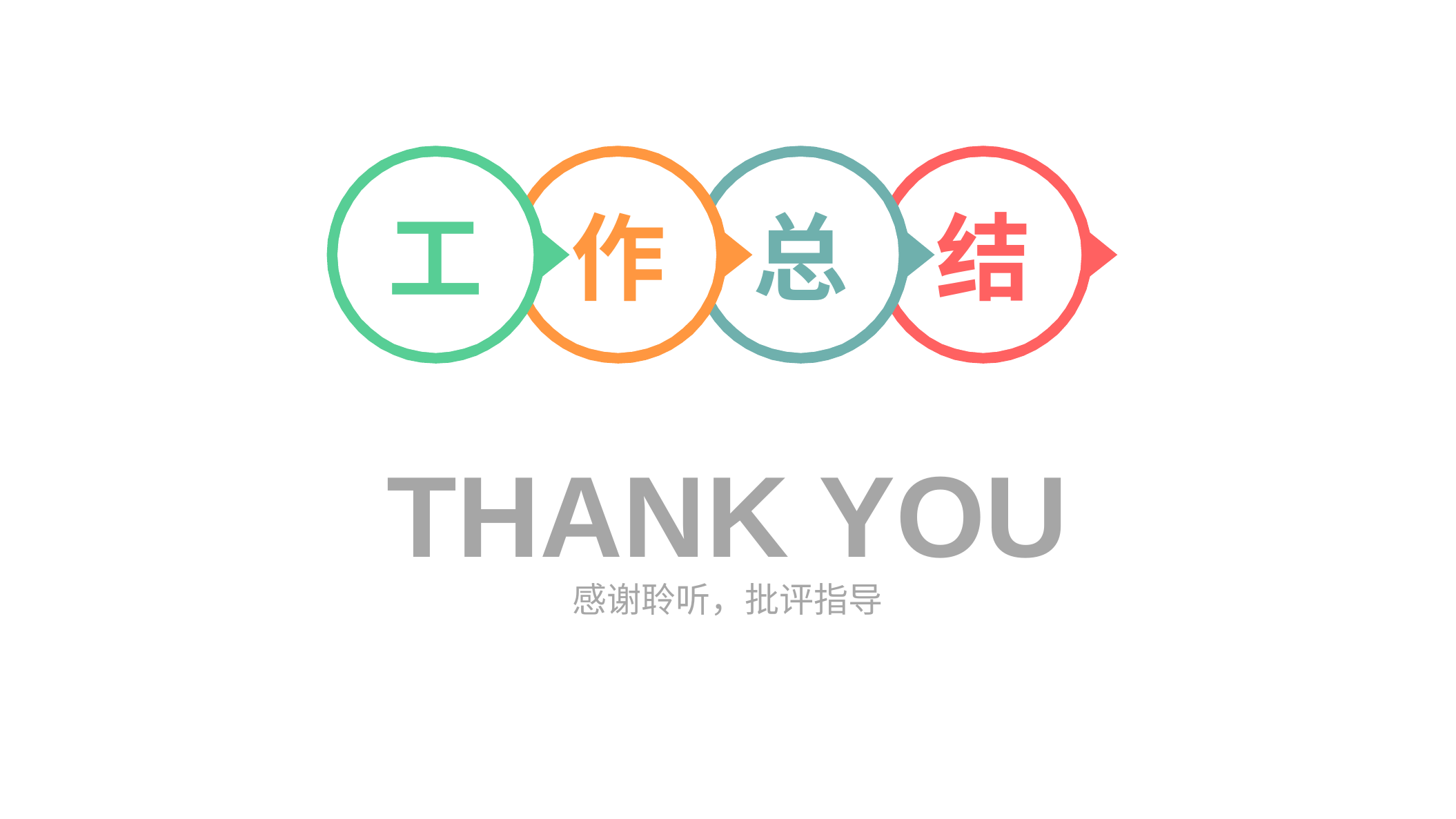

工

作

总

结
Thank you
感谢聆听，批评指导